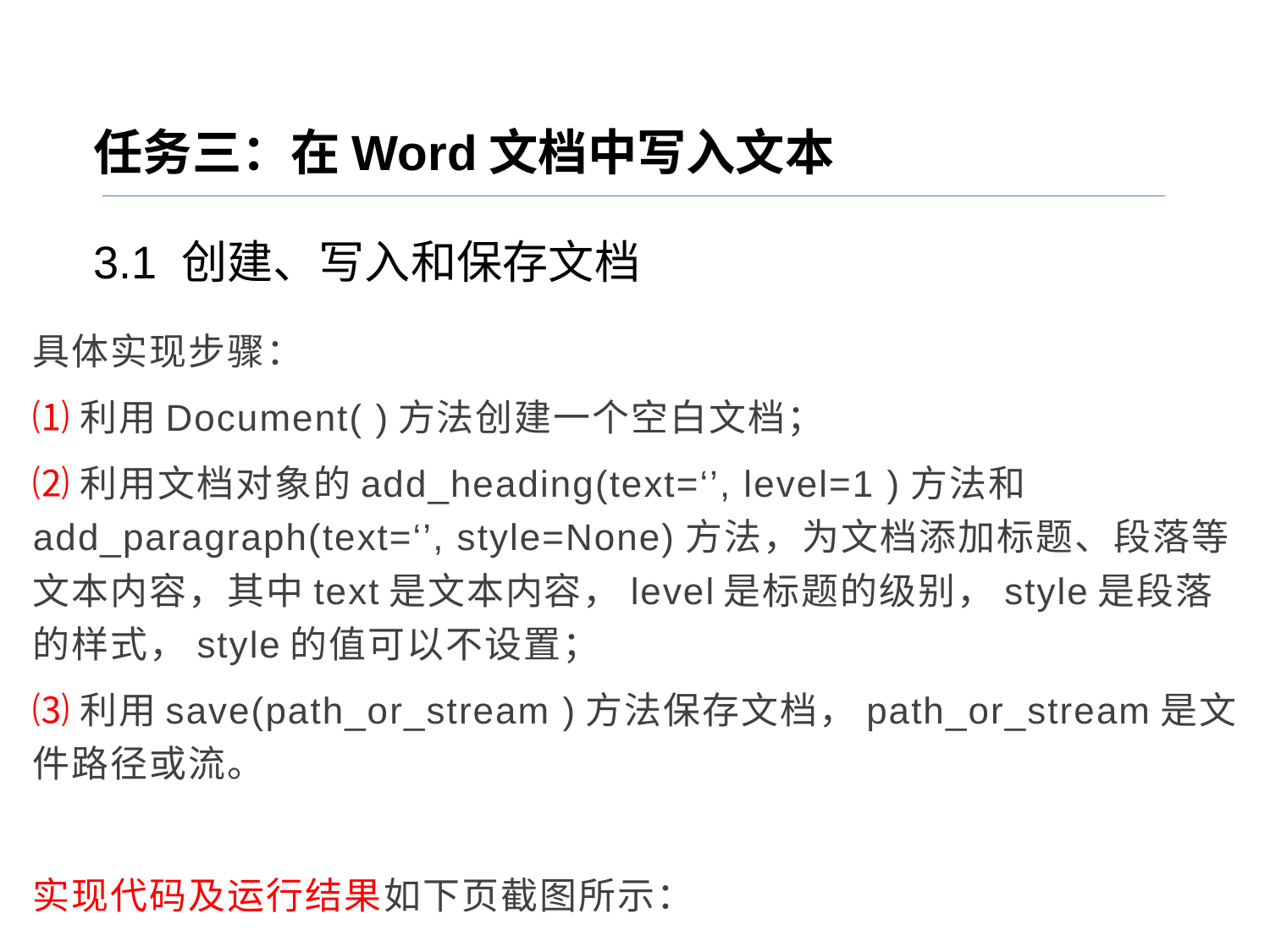

任务三：在Word文档中写入文本
3.1 创建、写入和保存文档
具体实现步骤：
⑴利用Document( )方法创建一个空白文档；
⑵利用文档对象的add_heading(text=‘’, level=1 )方法和add_paragraph(text=‘’, style=None)方法，为文档添加标题、段落等文本内容，其中text是文本内容，level是标题的级别，style是段落的样式，style的值可以不设置；
⑶利用save(path_or_stream )方法保存文档，path_or_stream是文件路径或流。

实现代码及运行结果如下页截图所示：